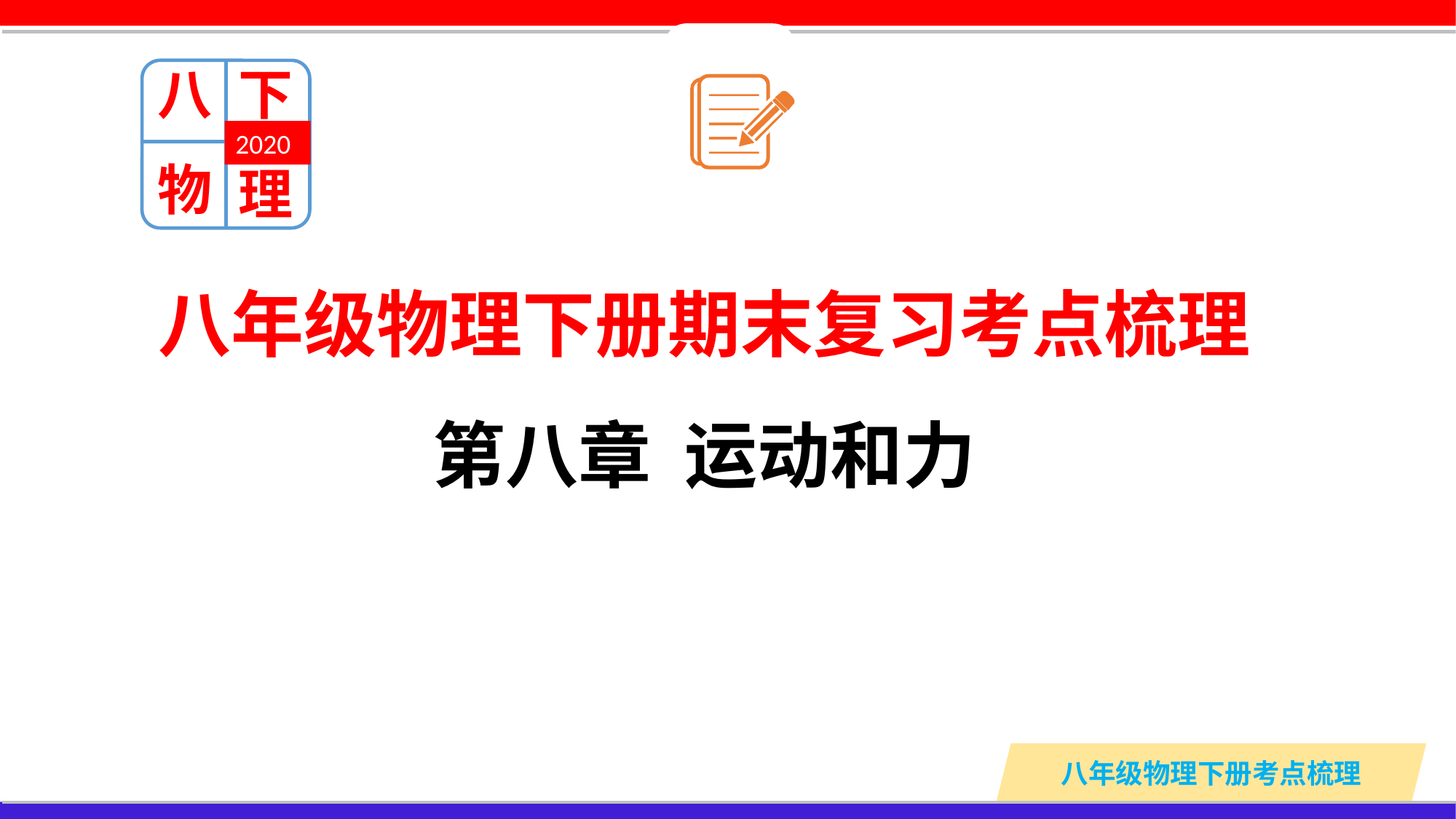

八
下

2020
物
理
八年级物理下册期末复习考点梳理
第八章  运动和力